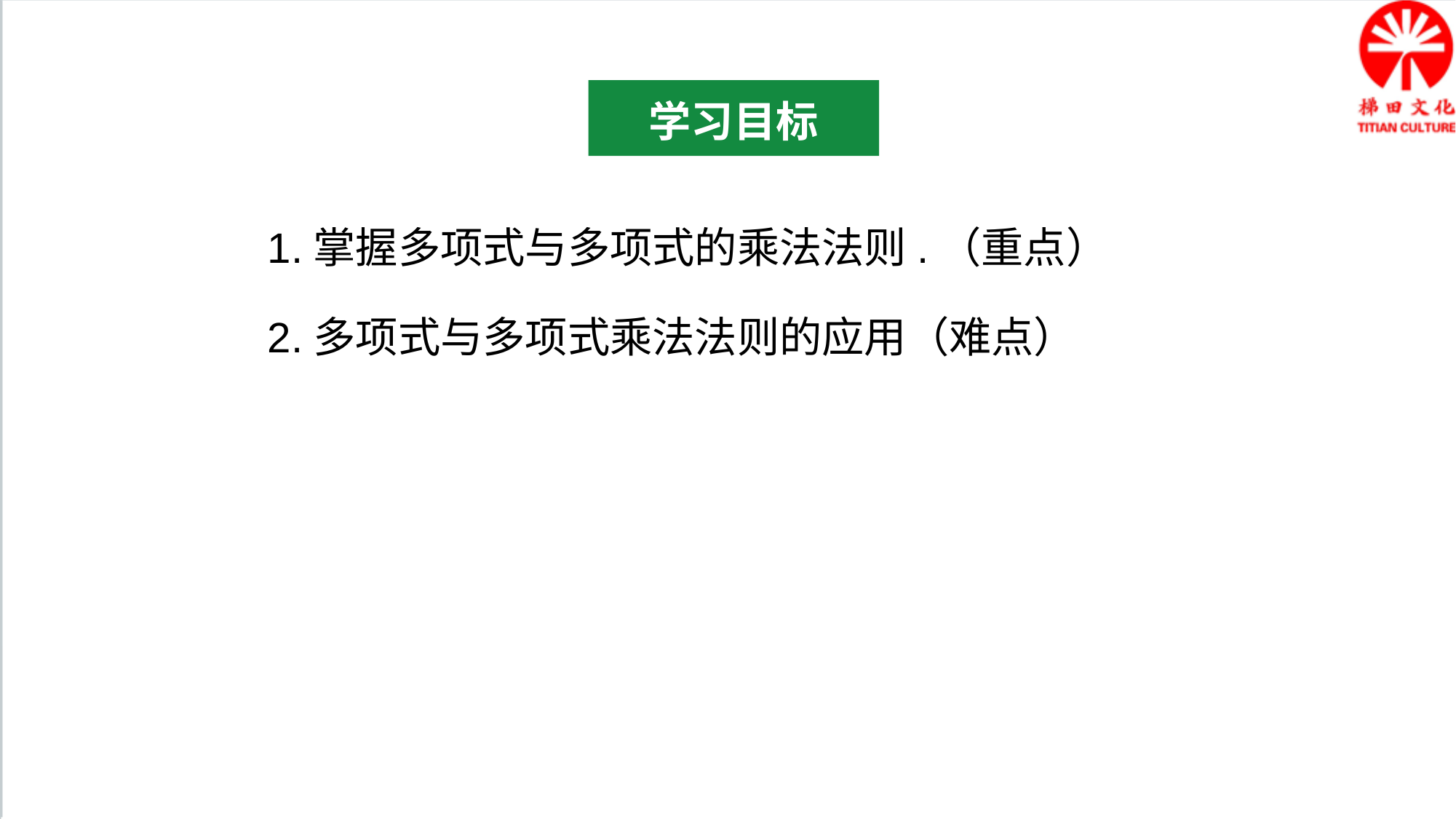

学习目标
1.掌握多项式与多项式的乘法法则.（重点）
2.多项式与多项式乘法法则的应用（难点）